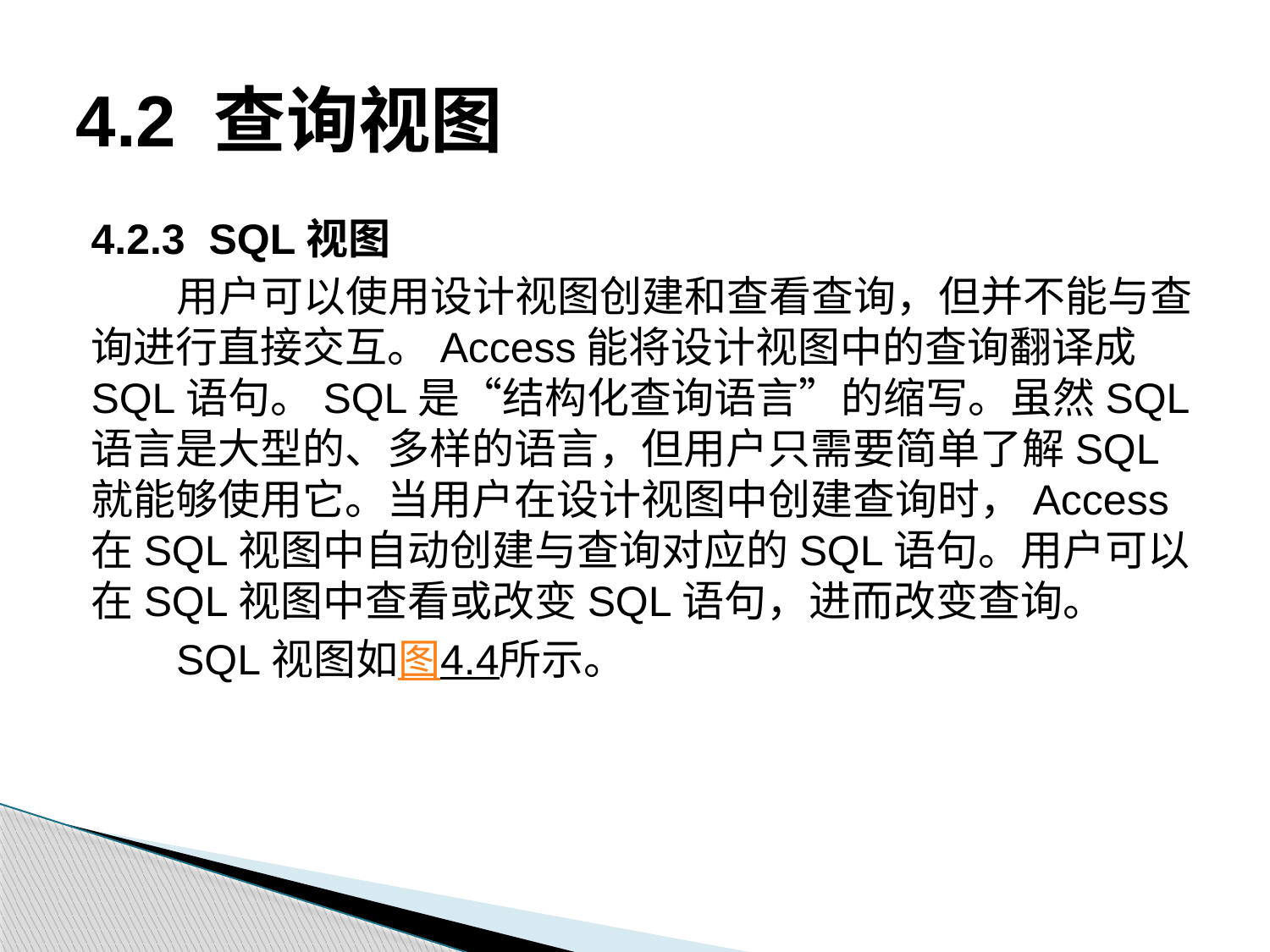

# 4.2 查询视图
4.2.3  SQL视图
用户可以使用设计视图创建和查看查询，但并不能与查询进行直接交互。Access能将设计视图中的查询翻译成SQL语句。SQL是“结构化查询语言”的缩写。虽然SQL语言是大型的、多样的语言，但用户只需要简单了解SQL就能够使用它。当用户在设计视图中创建查询时，Access在SQL视图中自动创建与查询对应的SQL语句。用户可以在SQL视图中查看或改变SQL语句，进而改变查询。
SQL视图如图4.4所示。